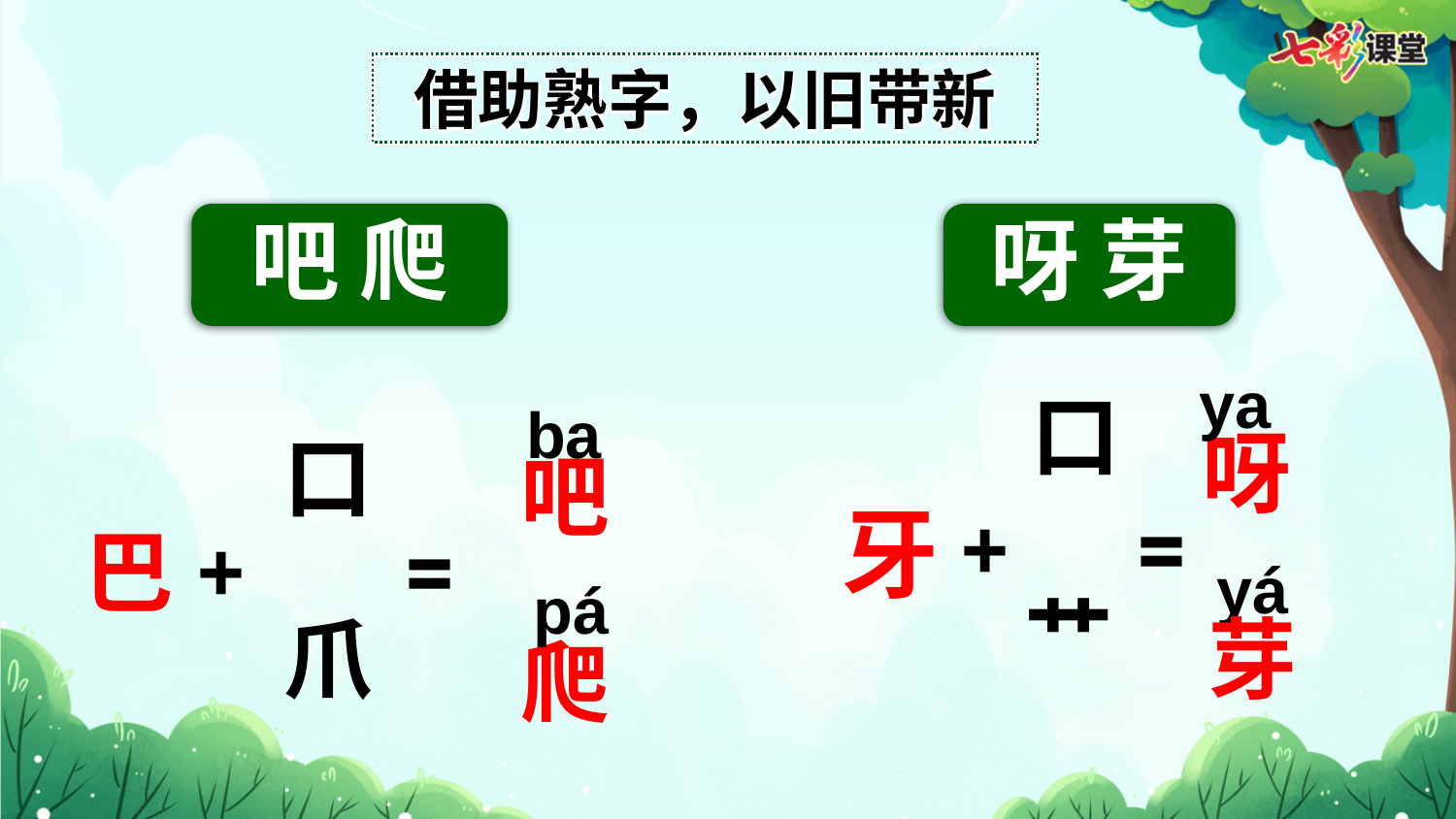

借助熟字，以旧带新
吧 爬
呀 芽
ya

呀
ba
吧
口
口
牙
+
=
巴
+
=
yá
芽
艹
pá
爬
爪